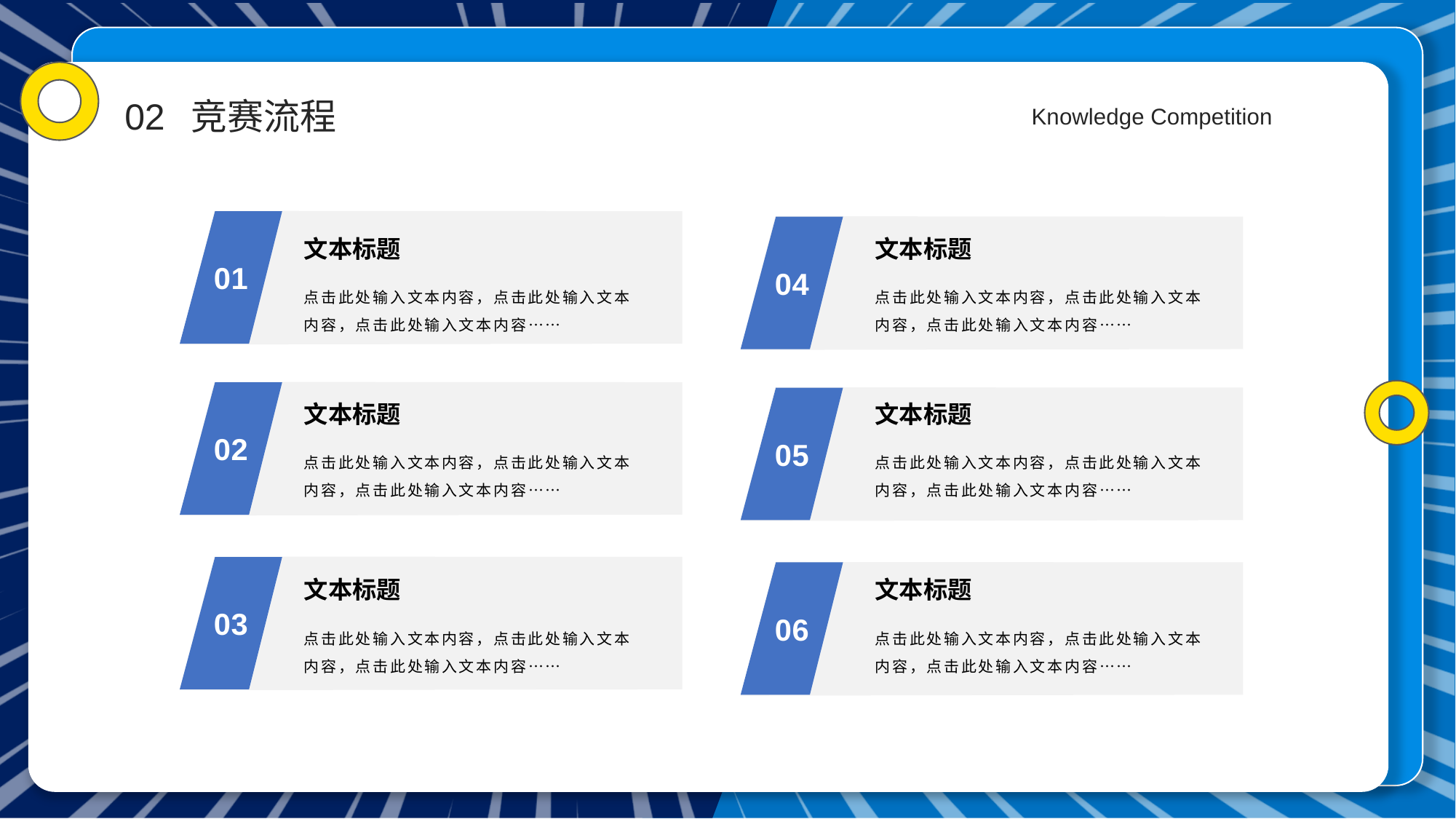

02
竞赛流程
Knowledge Competition

0 1
文本标题
点击此处输入文本内容，点击此处输入文本内容，点击此处输入文本内容……

0 4
文本标题
点击此处输入文本内容，点击此处输入文本内容，点击此处输入文本内容……

0 2
文本标题
点击此处输入文本内容，点击此处输入文本内容，点击此处输入文本内容……

0 5
文本标题
点击此处输入文本内容，点击此处输入文本内容，点击此处输入文本内容……

0 3
文本标题
点击此处输入文本内容，点击此处输入文本内容，点击此处输入文本内容……

0 6
文本标题
点击此处输入文本内容，点击此处输入文本内容，点击此处输入文本内容……